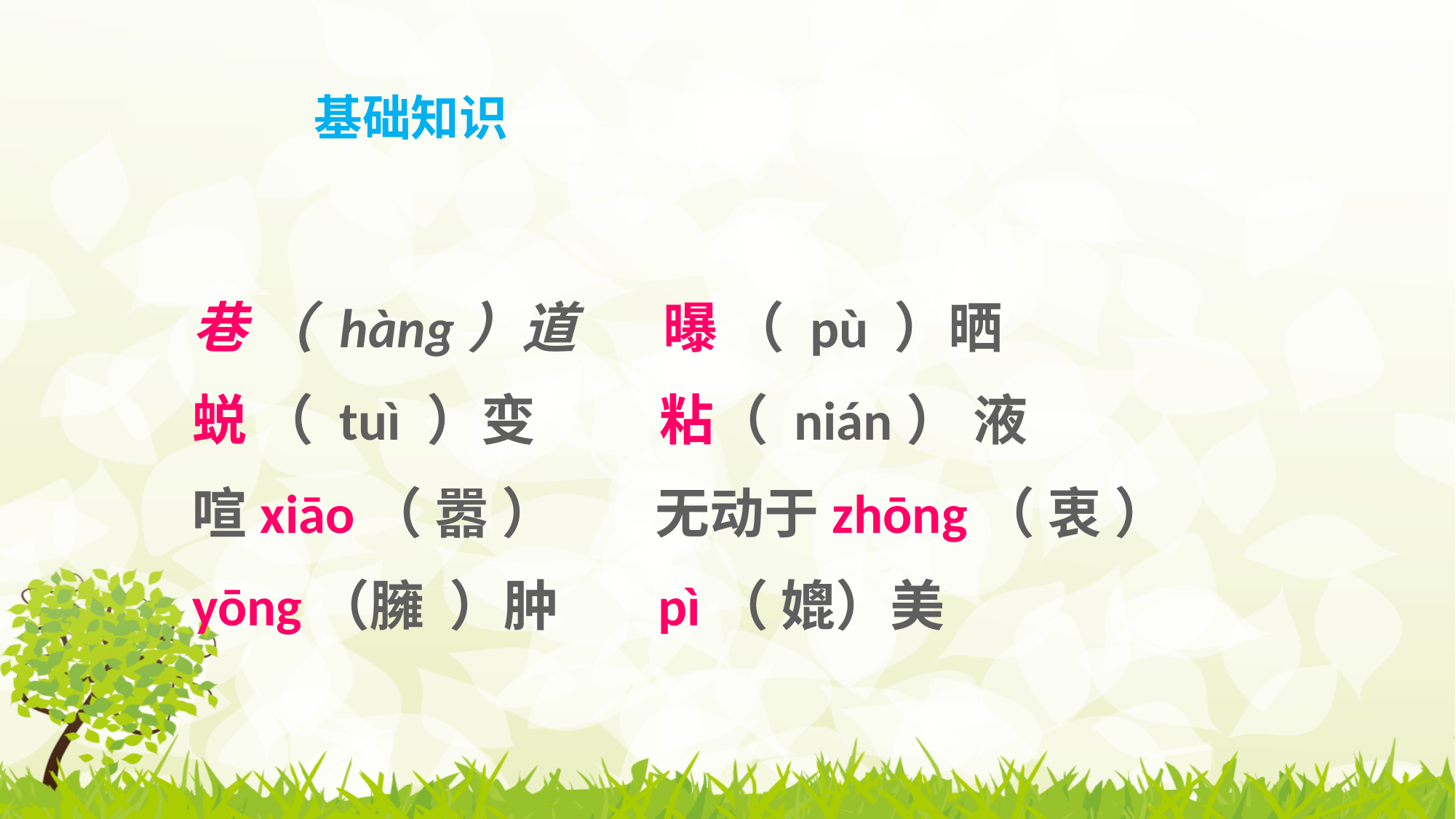

基础知识

巷 （ hàng）道       曝 （ pù ）晒
蜕 （ tuì ）变          粘（ nián） 液
喧xiāo（ 嚣 ）        无动于zhōng（ 衷 ）
yōng（臃  ）肿       pì（ 媲）美